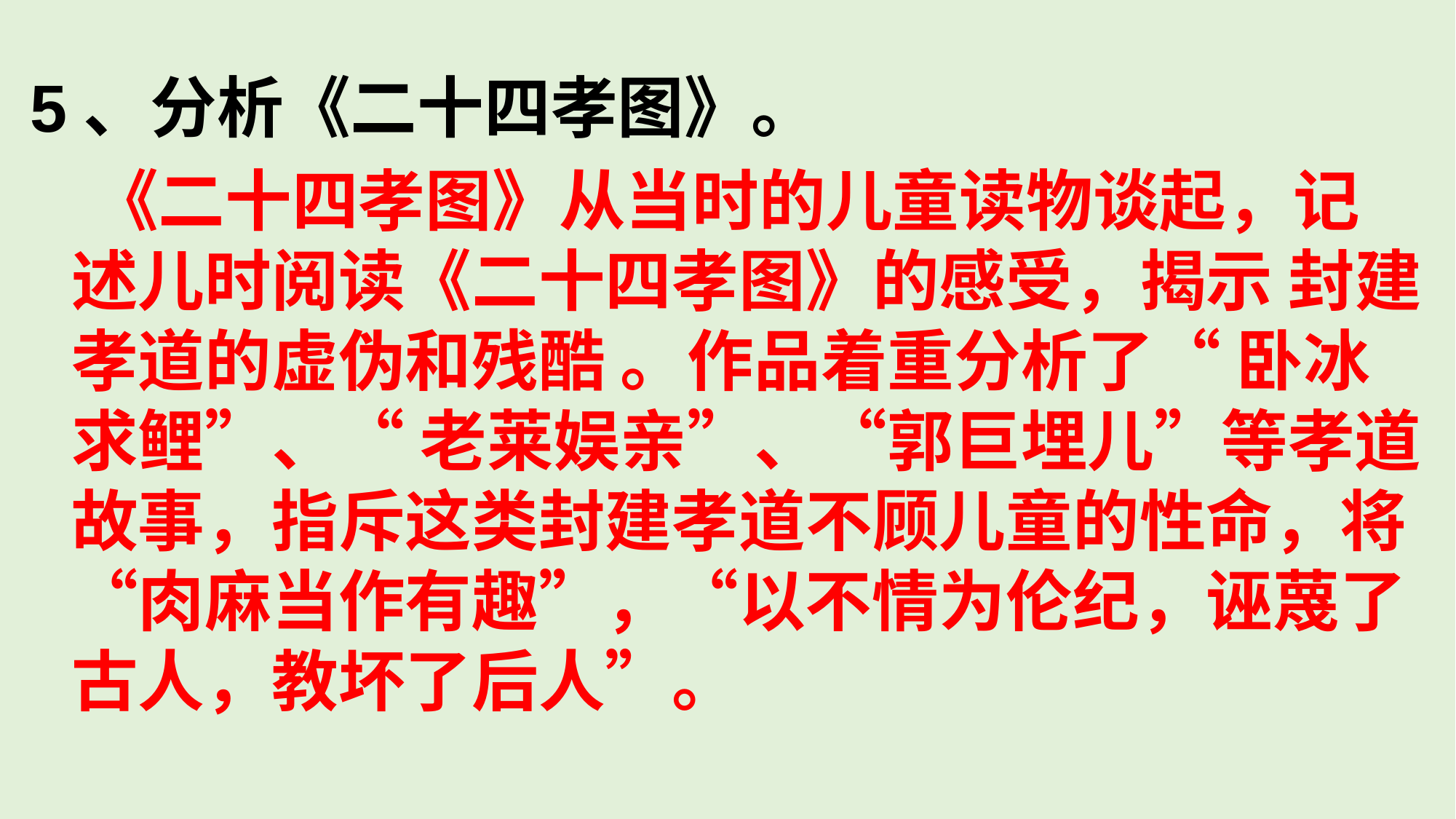

#
5、分析《二十四孝图》。
   《二十四孝图》从当时的儿童读物谈起，记述儿时阅读《二十四孝图》的感受，揭示 封建孝道的虚伪和残酷 。作品着重分析了“ 卧冰求鲤”、“ 老莱娱亲”、“郭巨埋儿”等孝道故事，指斥这类封建孝道不顾儿童的性命，将“肉麻当作有趣”，“以不情为伦纪，诬蔑了古人，教坏了后人”。